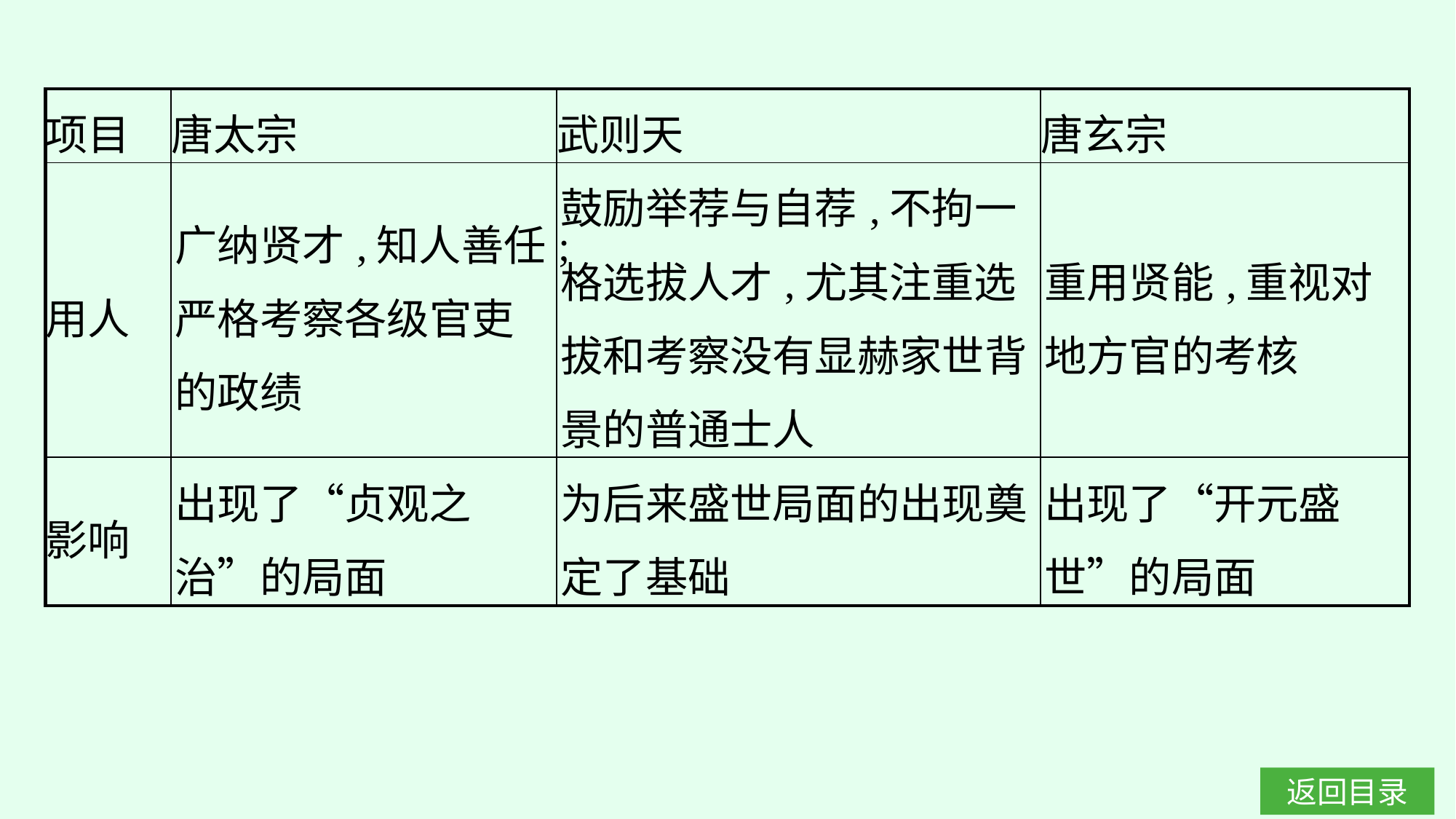

| 项目 | 唐太宗 | 武则天 | 唐玄宗 |
| --- | --- | --- | --- |
| 用人 | 广纳贤才,知人善任;严格考察各级官吏的政绩 | 鼓励举荐与自荐,不拘一格选拔人才,尤其注重选拔和考察没有显赫家世背景的普通士人 | 重用贤能,重视对地方官的考核 |
| 影响 | 出现了“贞观之治”的局面 | 为后来盛世局面的出现奠定了基础 | 出现了“开元盛世”的局面 |